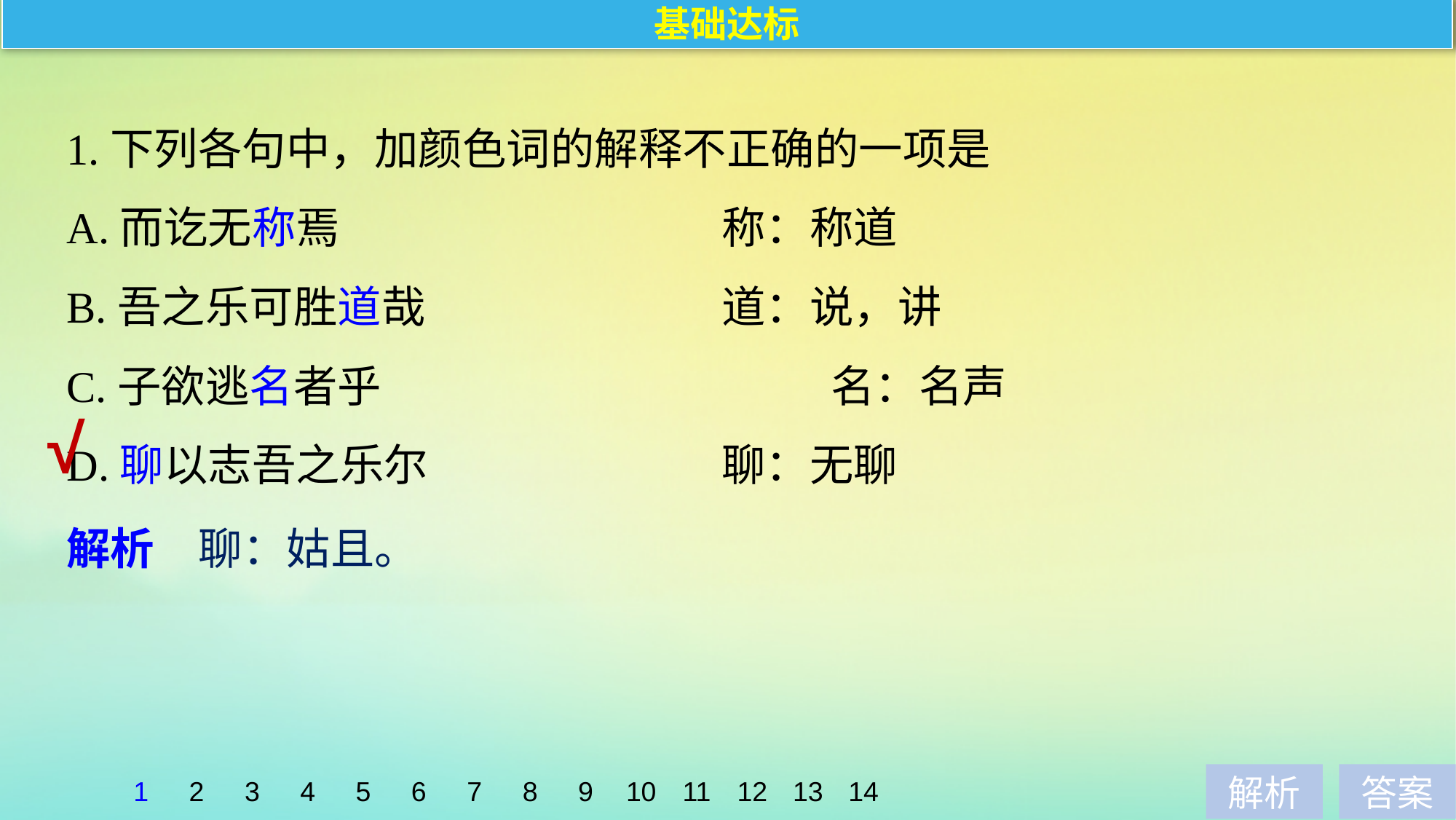

基础达标
1.下列各句中，加颜色词的解释不正确的一项是
A.而讫无称焉　　　　　　　　	称：称道
B.吾之乐可胜道哉  			道：说，讲
C.子欲逃名者乎  				名：名声
D.聊以志吾之乐尔  			聊：无聊
√
解析　聊：姑且。
1
2
3
4
5
6
7
8
9
10
11
12
13
14
解析
答案